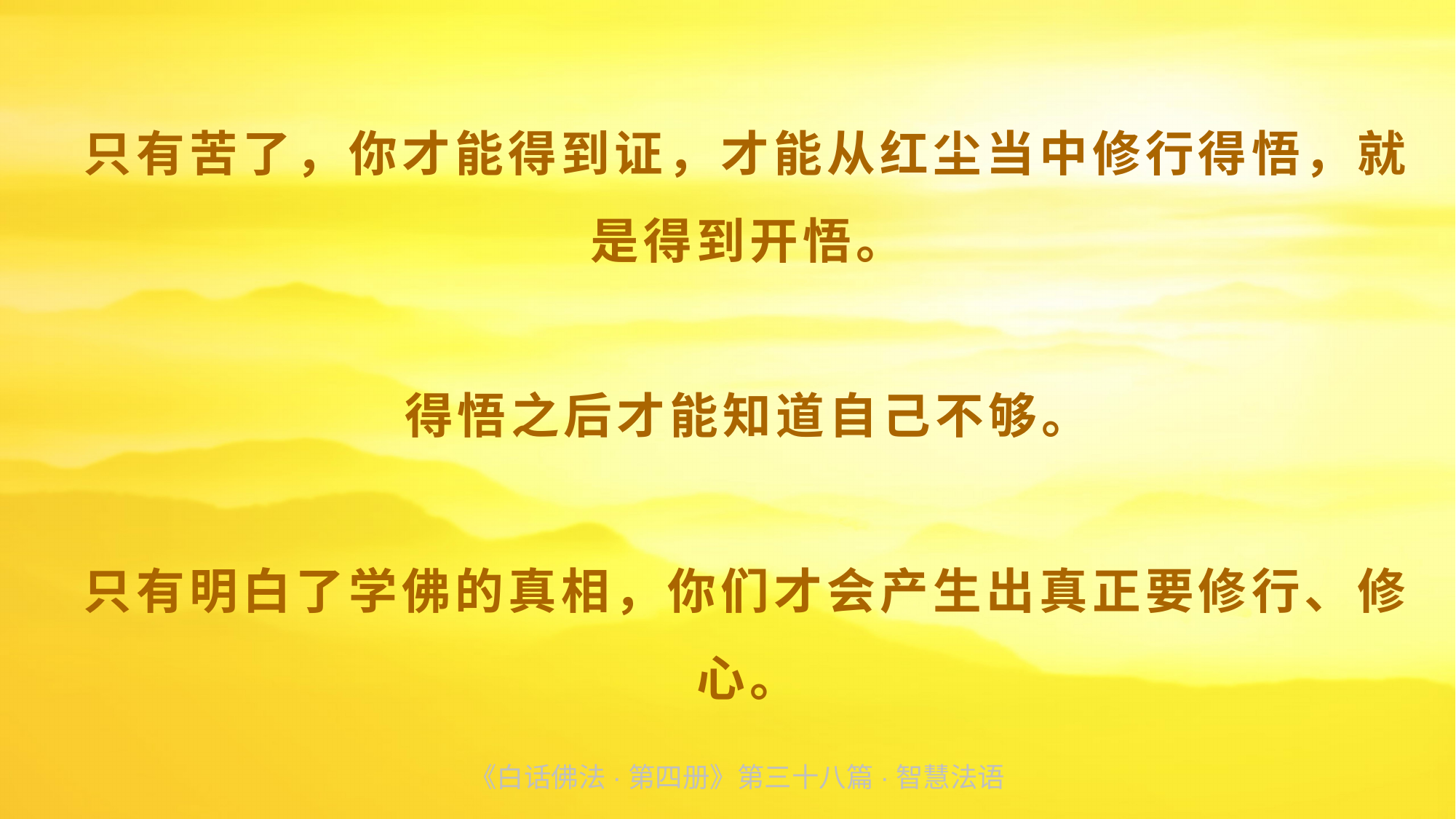

只有苦了，你才能得到证，才能从红尘当中修行得悟，就是得到开悟。

得悟之后才能知道自己不够。

只有明白了学佛的真相，你们才会产生出真正要修行、修心。
  《白话佛法·第四册》第三十八篇·智慧法语